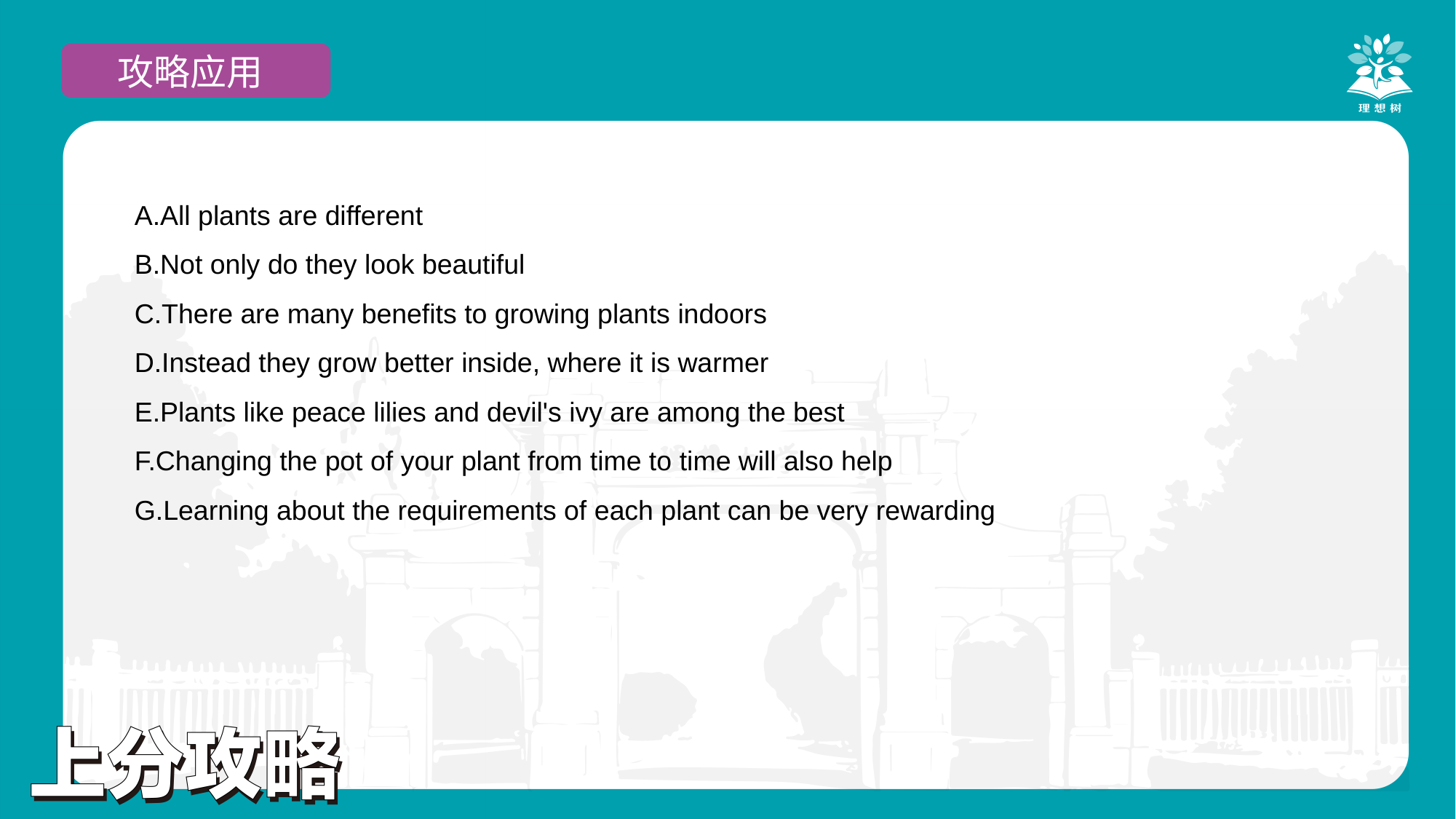

攻略应用
示例
A.All plants are different
B.Not only do they look beautiful
C.There are many benefits to growing plants indoors
D.Instead they grow better inside, where it is warmer
E.Plants like peace lilies and devil's ivy are among the best
F.Changing the pot of your plant from time to time will also help
G.Learning about the requirements of each plant can be very rewarding